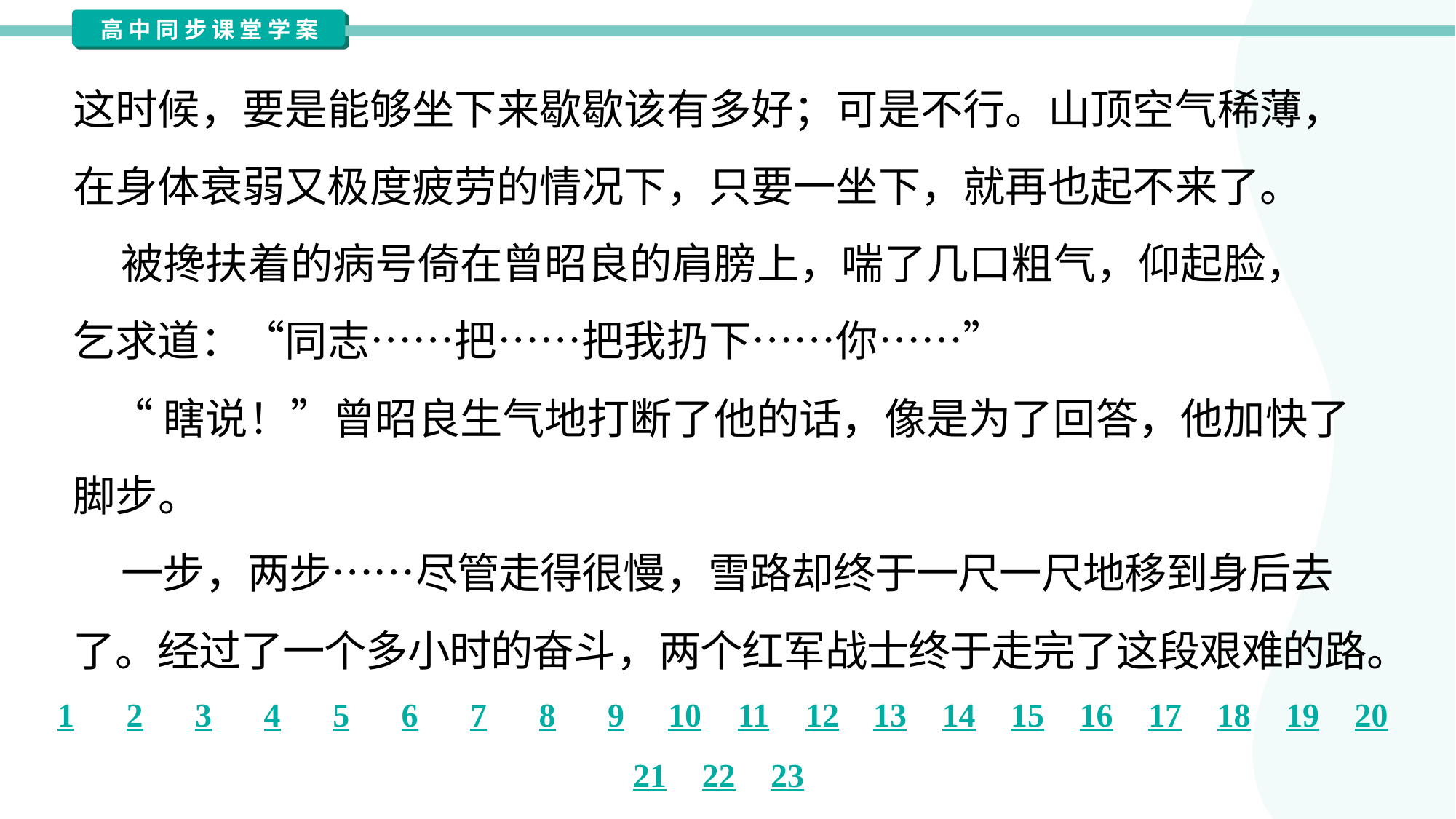

这时候，要是能够坐下来歇歇该有多好；可是不行。山顶空气稀薄，
在身体衰弱又极度疲劳的情况下，只要一坐下，就再也起不来了。
    被搀扶着的病号倚在曾昭良的肩膀上，喘了几口粗气，仰起脸，
乞求道：“同志……把……把我扔下……你……”
    “瞎说！”曾昭良生气地打断了他的话，像是为了回答，他加快了
脚步。
    一步，两步……尽管走得很慢，雪路却终于一尺一尺地移到身后去
了。经过了一个多小时的奋斗，两个红军战士终于走完了这段艰难的路。